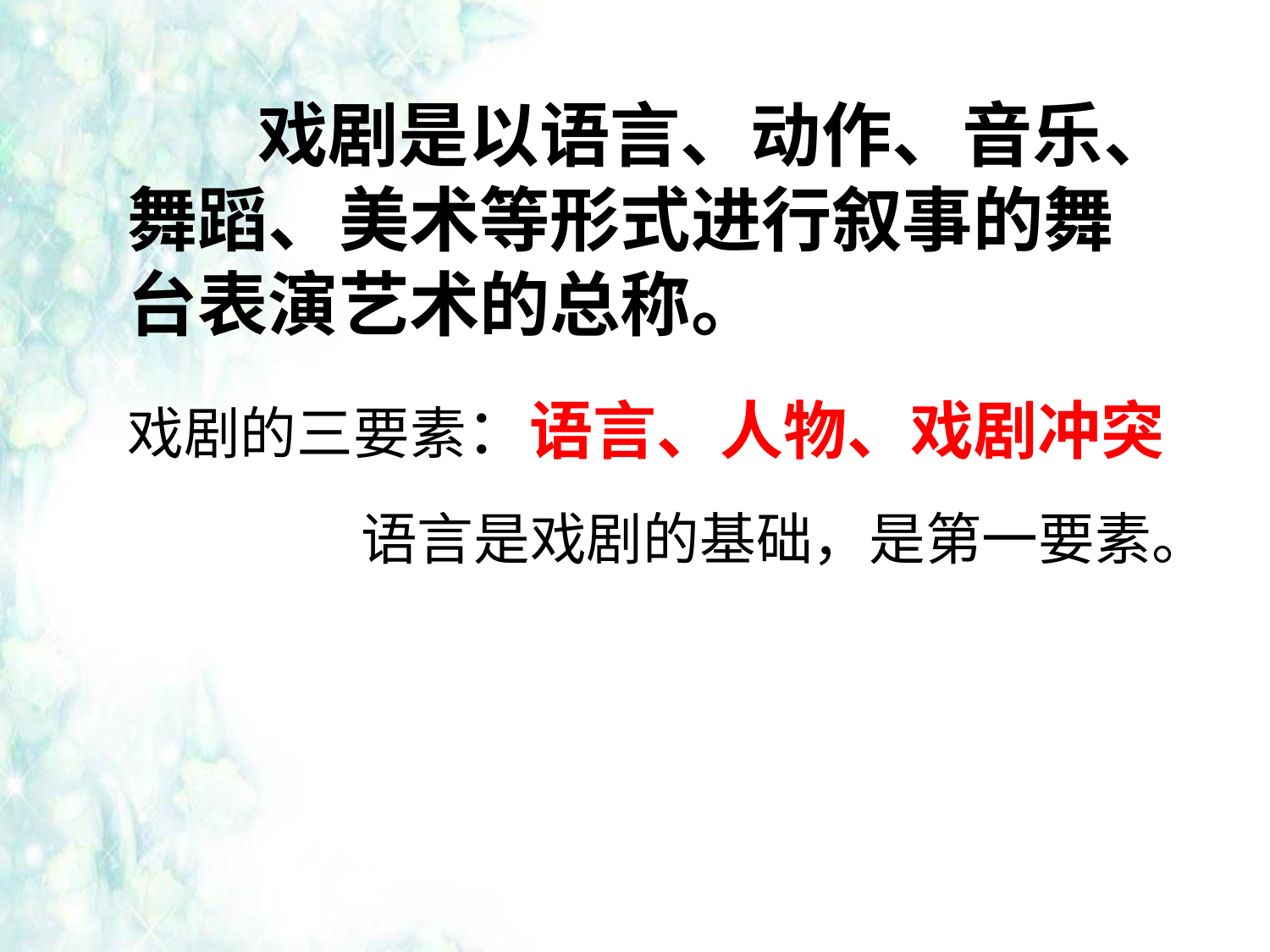

戏剧是以语言、动作、音乐、舞蹈、美术等形式进行叙事的舞台表演艺术的总称。
戏剧的三要素：语言、人物、戏剧冲突
语言是戏剧的基础，是第一要素。